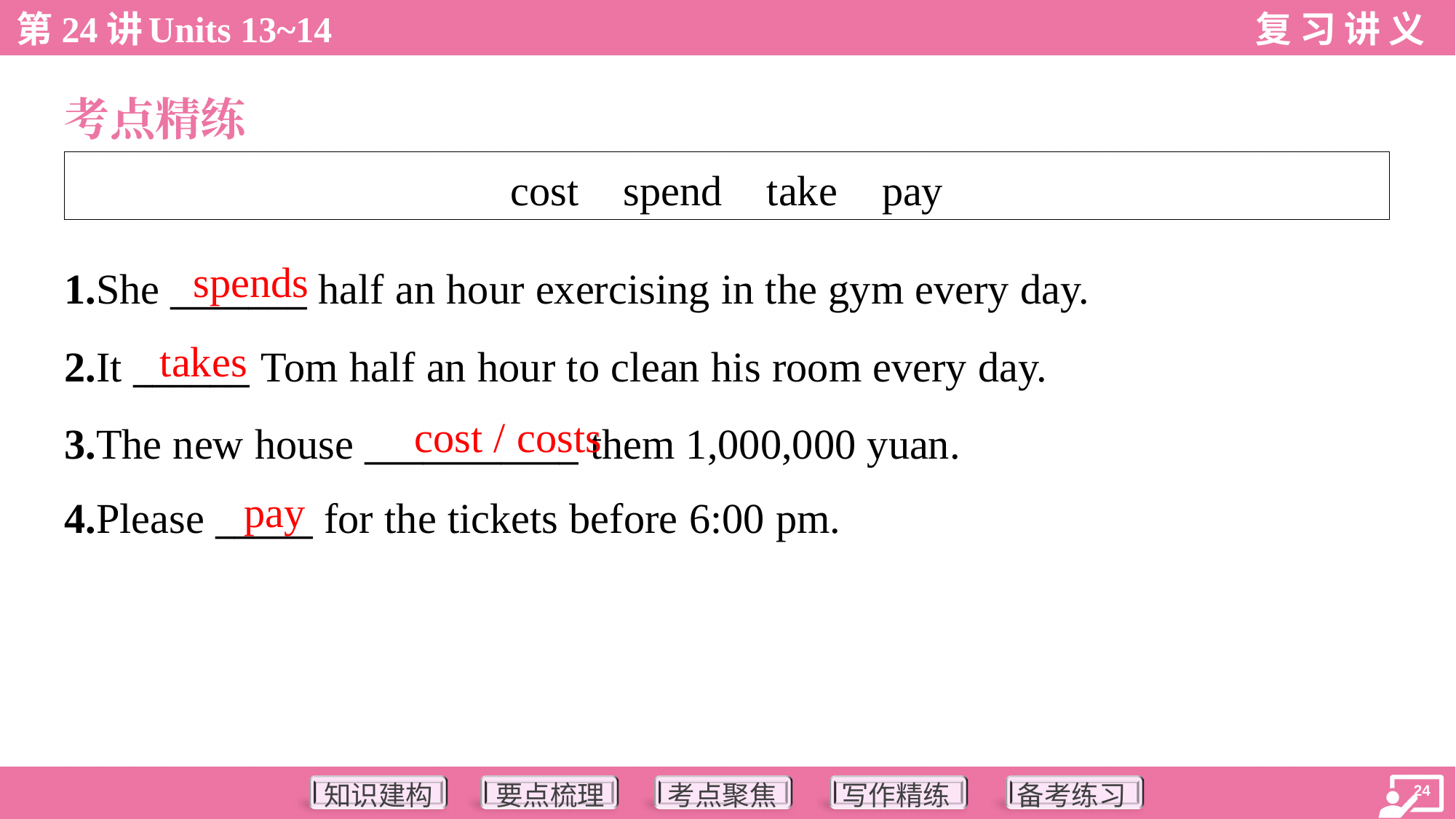

考点精练
| cost spend take pay |
| --- |
spends
1.She _______ half an hour exercising in the gym every day.
2.It ______ Tom half an hour to clean his room every day.
3.The new house ___________ them 1,000,000 yuan.
4.Please _____ for the tickets before 6:00 pm.
takes
cost / costs
pay